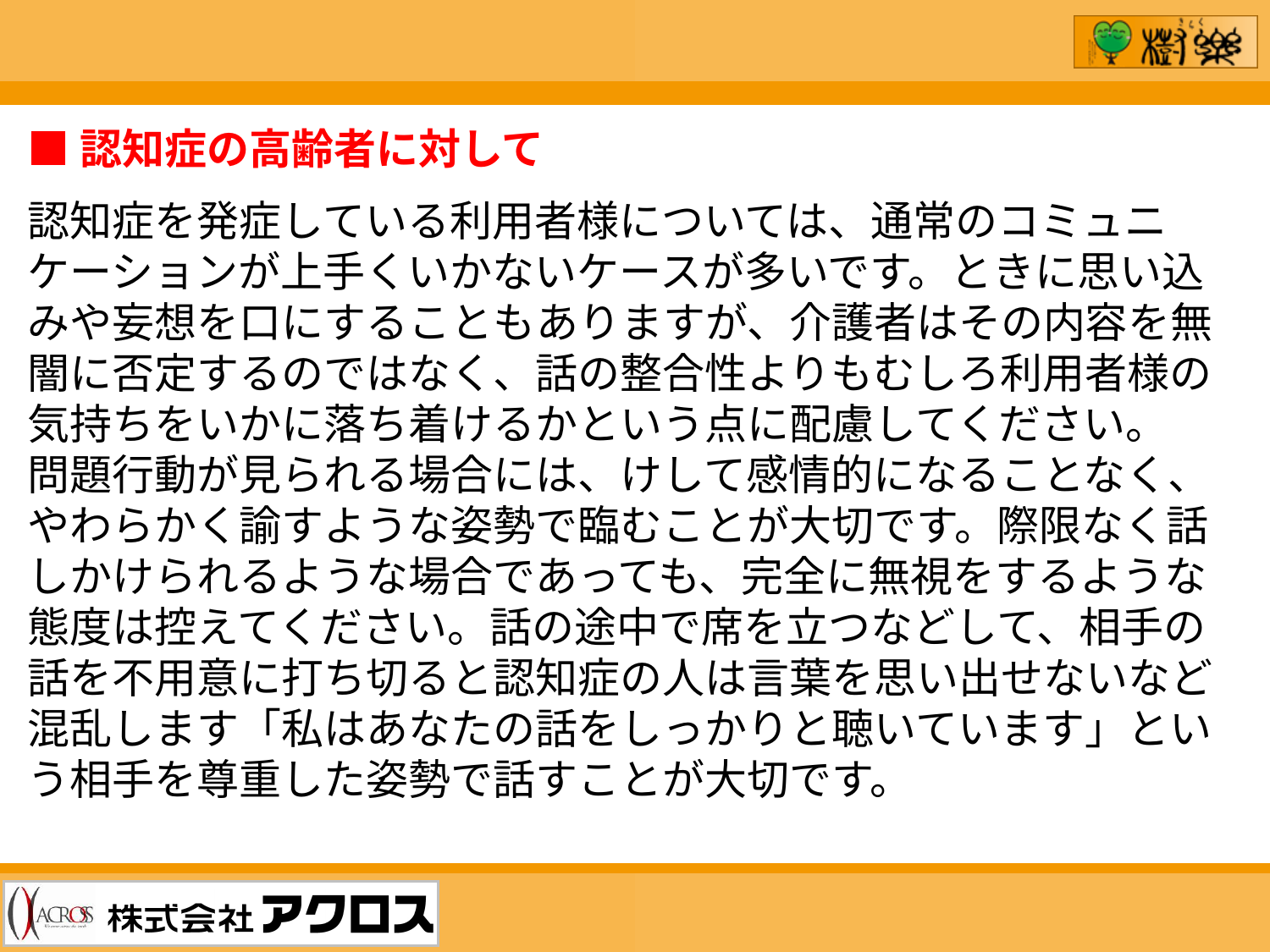

■認知症の高齢者に対して

認知症を発症している利用者様については、通常のコミュニケーションが上手くいかないケースが多いです。ときに思い込みや妄想を口にすることもありますが、介護者はその内容を無闇に否定するのではなく、話の整合性よりもむしろ利用者様の気持ちをいかに落ち着けるかという点に配慮してください。
問題行動が見られる場合には、けして感情的になることなく、やわらかく諭すような姿勢で臨むことが大切です。際限なく話しかけられるような場合であっても、完全に無視をするような態度は控えてください。話の途中で席を立つなどして、相手の話を不用意に打ち切ると認知症の人は言葉を思い出せないなど混乱します「私はあなたの話をしっかりと聴いています」という相手を尊重した姿勢で話すことが大切です。